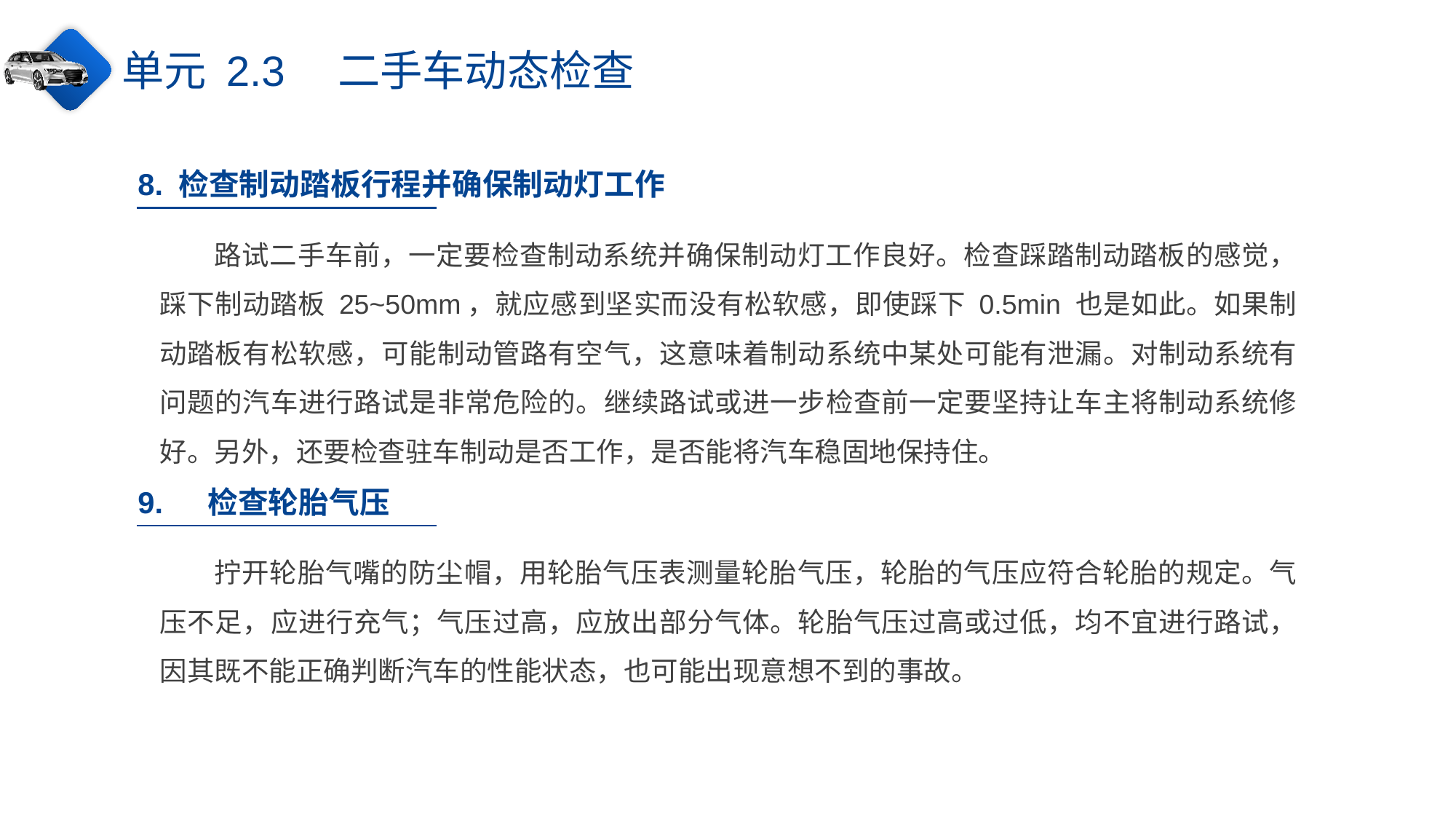

单元 2.3　二手车动态检查
8. 检查制动踏板行程并确保制动灯工作
路试二手车前，一定要检查制动系统并确保制动灯工作良好。检查踩踏制动踏板的感觉，踩下制动踏板 25~50mm，就应感到坚实而没有松软感，即使踩下 0.5min 也是如此。如果制动踏板有松软感，可能制动管路有空气，这意味着制动系统中某处可能有泄漏。对制动系统有问题的汽车进行路试是非常危险的。继续路试或进一步检查前一定要坚持让车主将制动系统修好。另外，还要检查驻车制动是否工作，是否能将汽车稳固地保持住。
9.　 检查轮胎气压
拧开轮胎气嘴的防尘帽，用轮胎气压表测量轮胎气压，轮胎的气压应符合轮胎的规定。气压不足，应进行充气；气压过高，应放出部分气体。轮胎气压过高或过低，均不宜进行路试，因其既不能正确判断汽车的性能状态，也可能出现意想不到的事故。